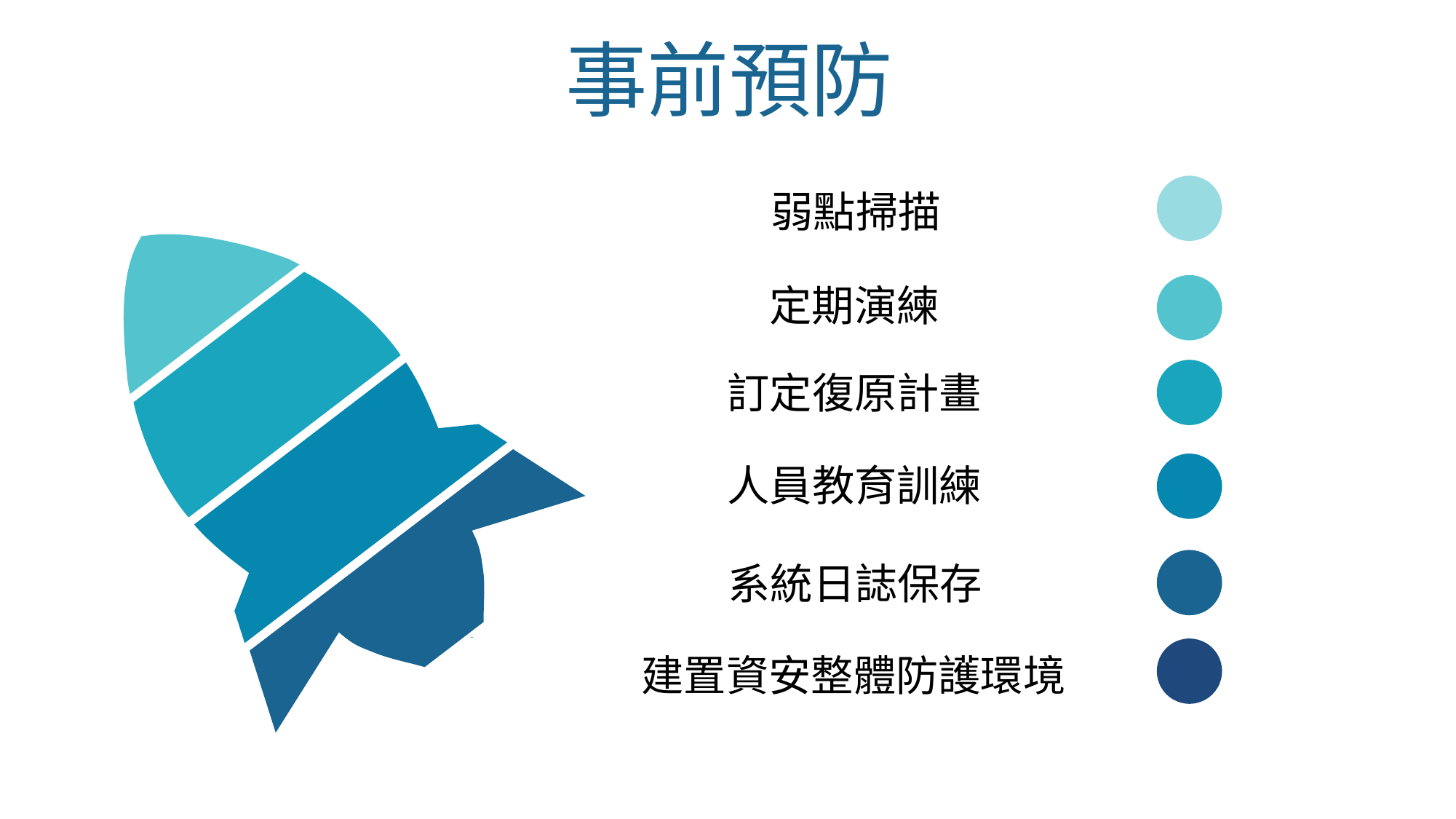

事前預防

弱點掃描

定期演練

訂定復原計畫
人員教育訓練

系統日誌保存

建置資安整體防護環境